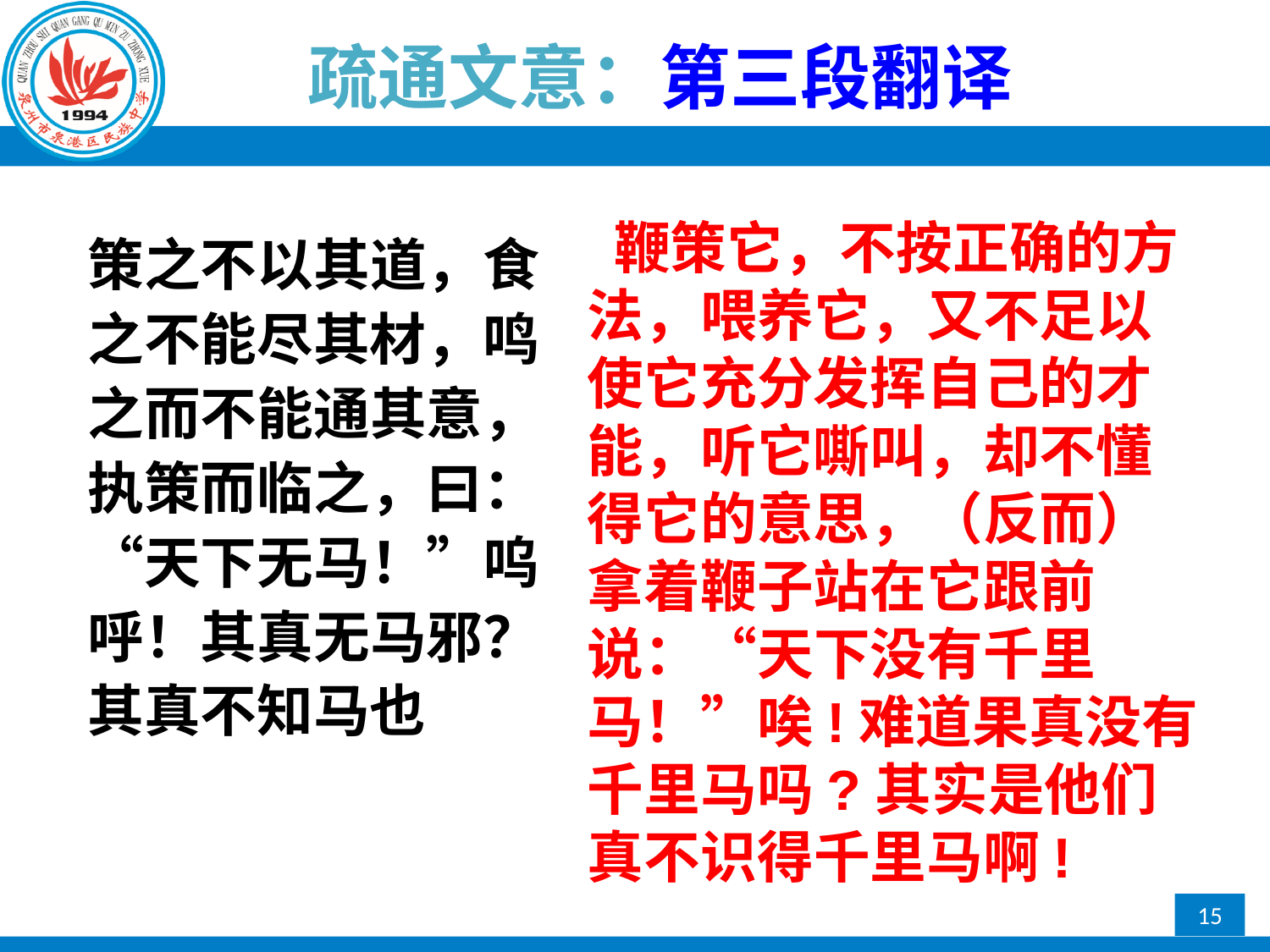

# 疏通文意：第三段翻译
 鞭策它，不按正确的方法，喂养它，又不足以使它充分发挥自己的才能，听它嘶叫，却不懂得它的意思，（反而）拿着鞭子站在它跟前说：“天下没有千里马！”唉!难道果真没有千里马吗?其实是他们真不识得千里马啊!
策之不以其道，食之不能尽其材，鸣之而不能通其意，执策而临之，曰：“天下无马！”呜呼！其真无马邪？其真不知马也